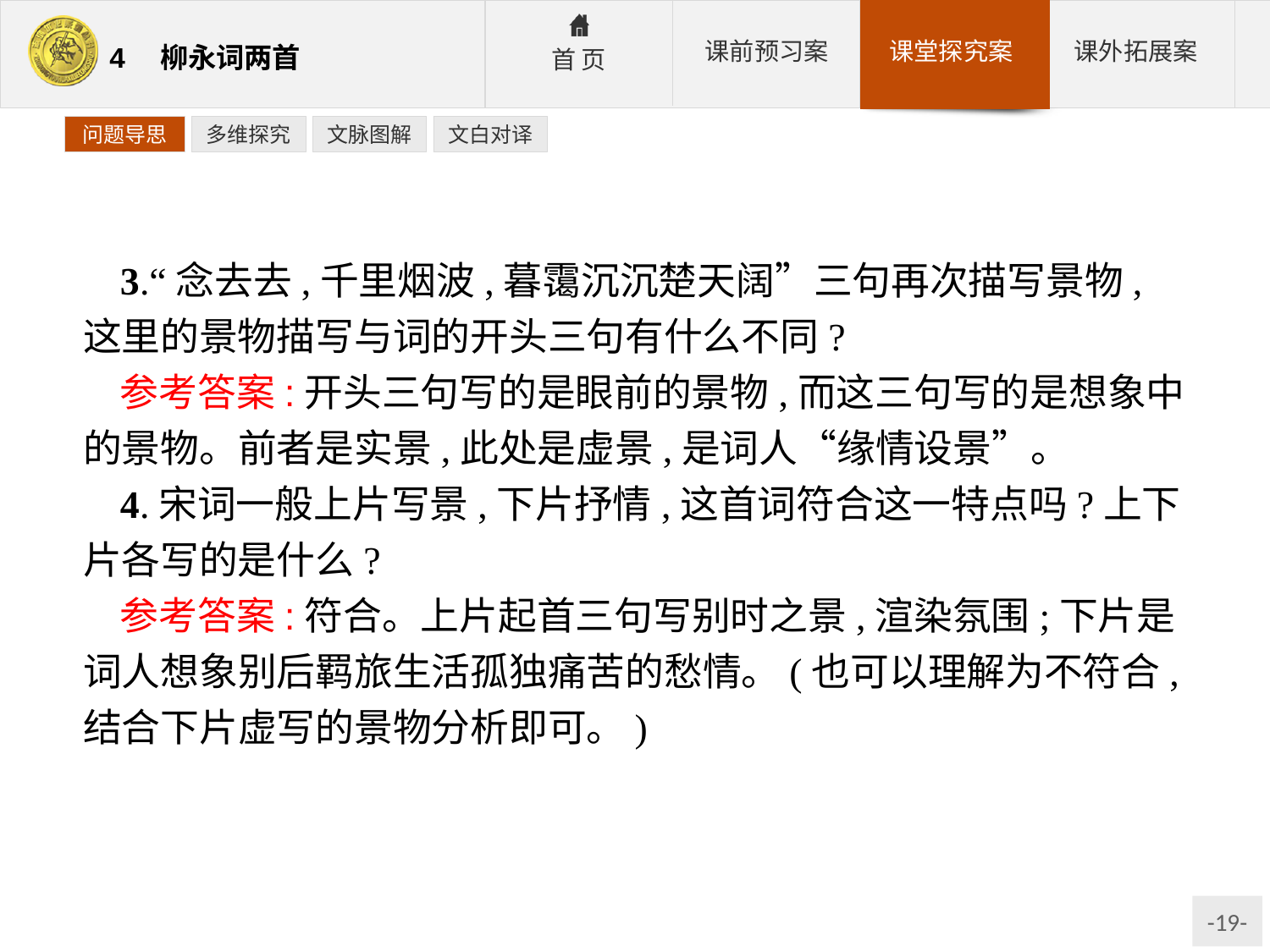

问题导思
多维探究
文脉图解
文白对译
3.“念去去,千里烟波,暮霭沉沉楚天阔”三句再次描写景物,这里的景物描写与词的开头三句有什么不同?
参考答案:开头三句写的是眼前的景物,而这三句写的是想象中的景物。前者是实景,此处是虚景,是词人“缘情设景”。
4.宋词一般上片写景,下片抒情,这首词符合这一特点吗?上下片各写的是什么?
参考答案:符合。上片起首三句写别时之景,渲染氛围;下片是词人想象别后羁旅生活孤独痛苦的愁情。(也可以理解为不符合,结合下片虚写的景物分析即可。)